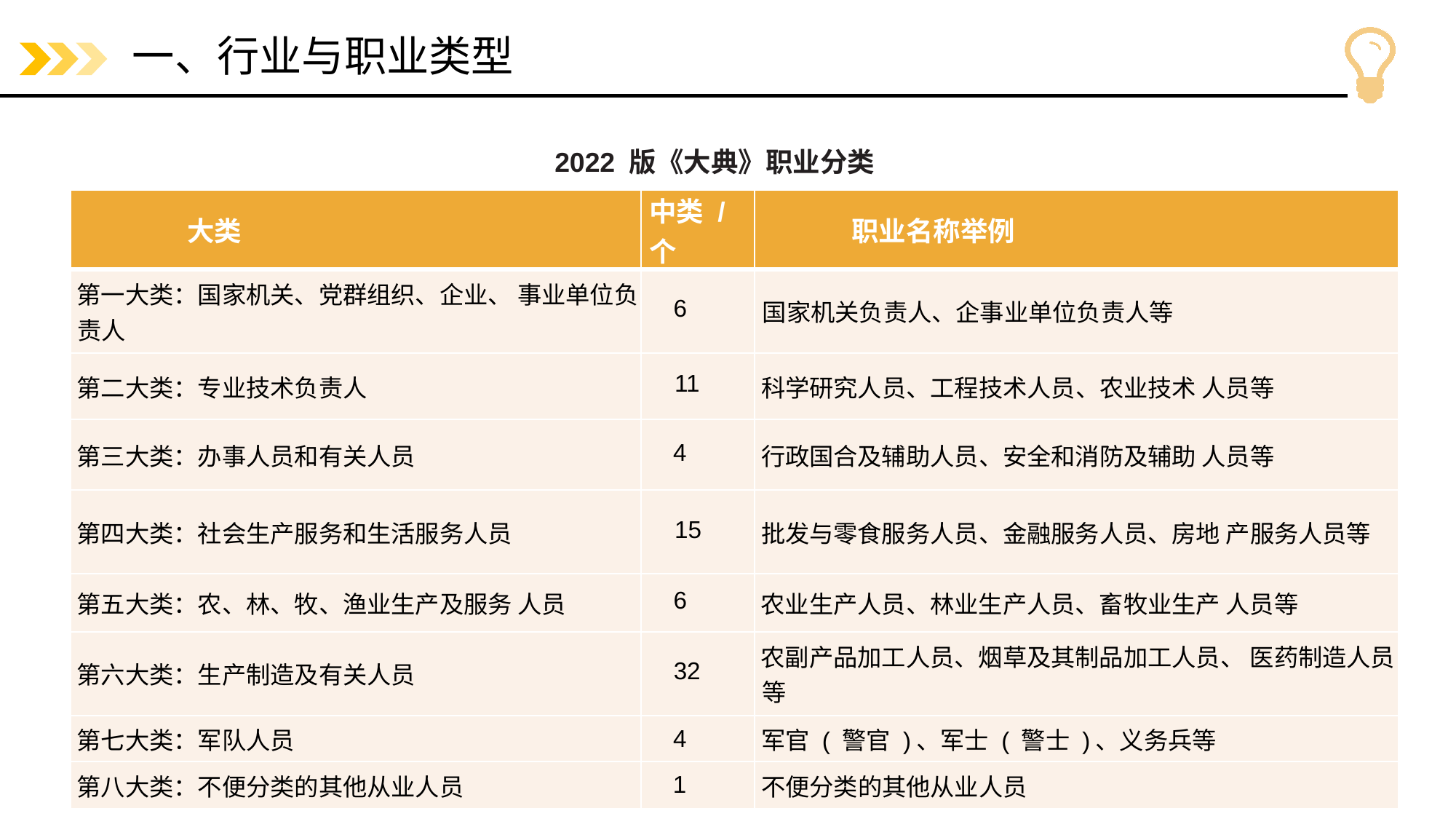

6
# 一、行业与职业类型
2022 版《大典》职业分类
| 大类 | 中类 / 个 | 职业名称举例 |
| --- | --- | --- |
| 第一大类：国家机关、党群组织、企业、 事业单位负责人 | 6 | 国家机关负责人、企事业单位负责人等 |
| 第二大类：专业技术负责人 | 11 | 科学研究人员、工程技术人员、农业技术 人员等 |
| 第三大类：办事人员和有关人员 | 4 | 行政国合及辅助人员、安全和消防及辅助 人员等 |
| 第四大类：社会生产服务和生活服务人员 | 15 | 批发与零食服务人员、金融服务人员、房地 产服务人员等 |
| 第五大类：农、林、牧、渔业生产及服务 人员 | 6 | 农业生产人员、林业生产人员、畜牧业生产 人员等 |
| 第六大类：生产制造及有关人员 | 32 | 农副产品加工人员、烟草及其制品加工人员、 医药制造人员等 |
| 第七大类：军队人员 | 4 | 军官 ( 警官 )、军士 ( 警士 )、义务兵等 |
| 第八大类：不便分类的其他从业人员 | 1 | 不便分类的其他从业人员 |